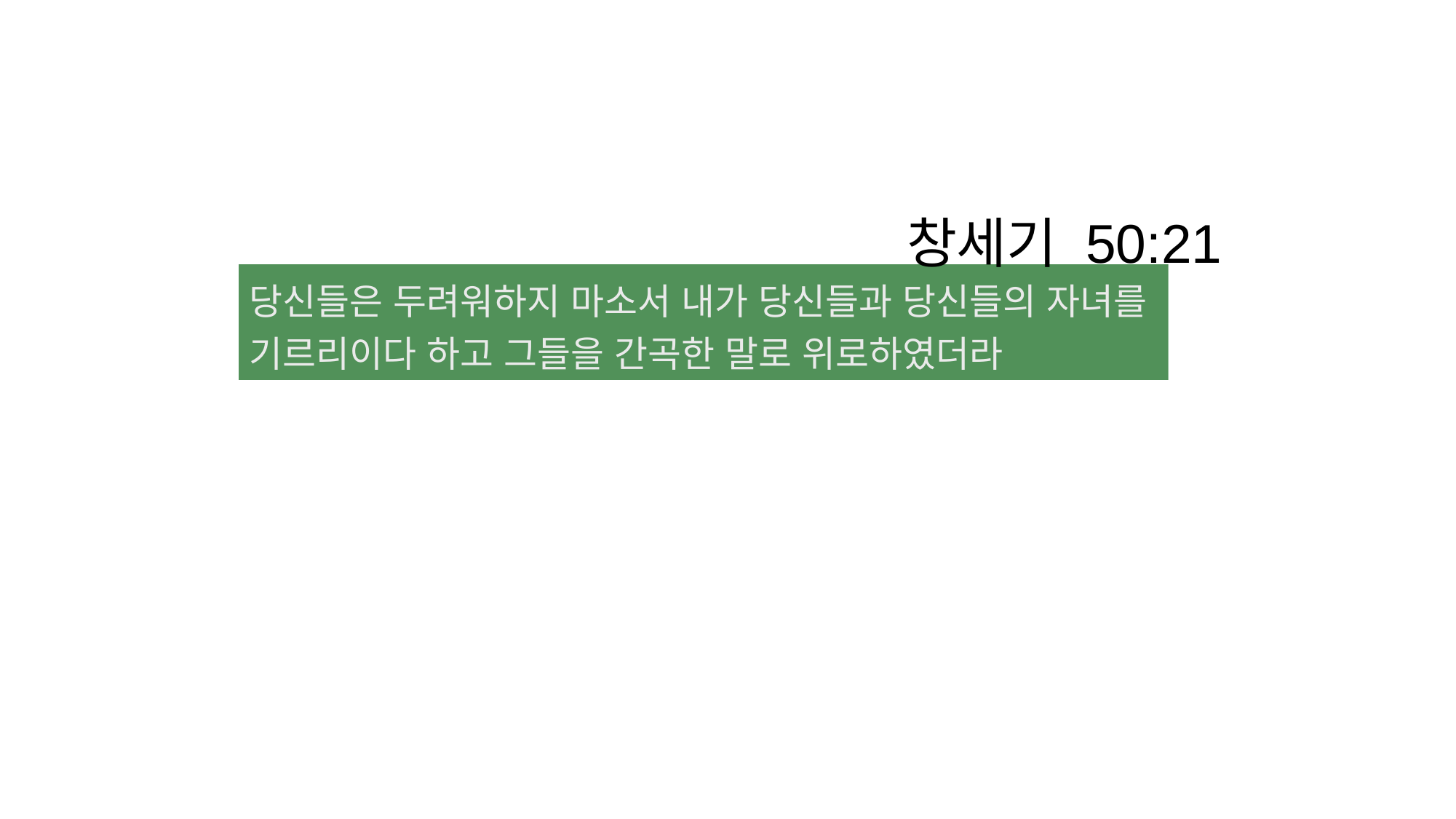

창세기 50:21
당신들은 두려워하지 마소서 내가 당신들과 당신들의 자녀를
기르리이다 하고 그들을 간곡한 말로 위로하였더라